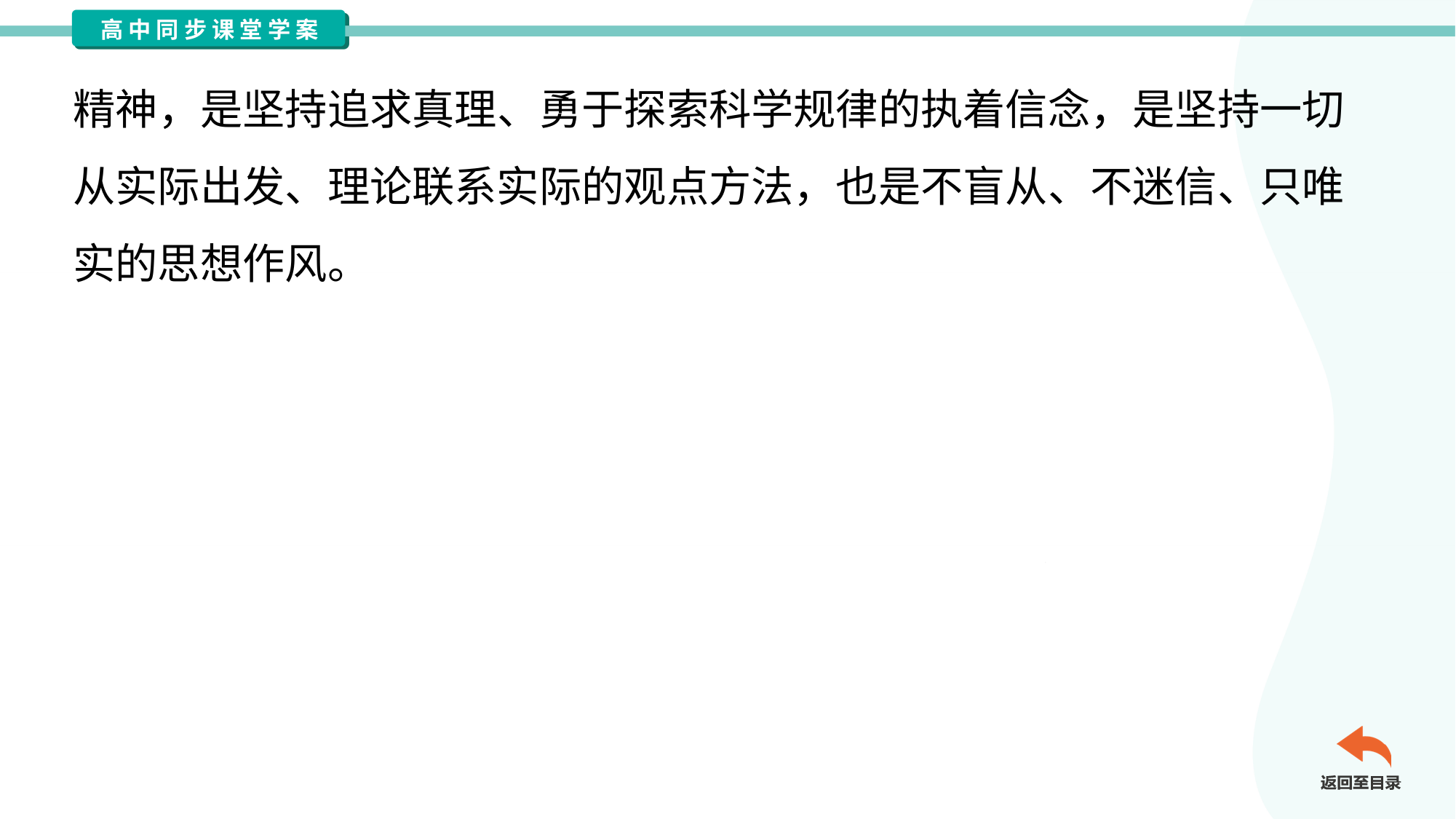

精神，是坚持追求真理、勇于探索科学规律的执着信念，是坚持一切
从实际出发、理论联系实际的观点方法，也是不盲从、不迷信、只唯
实的思想作风。